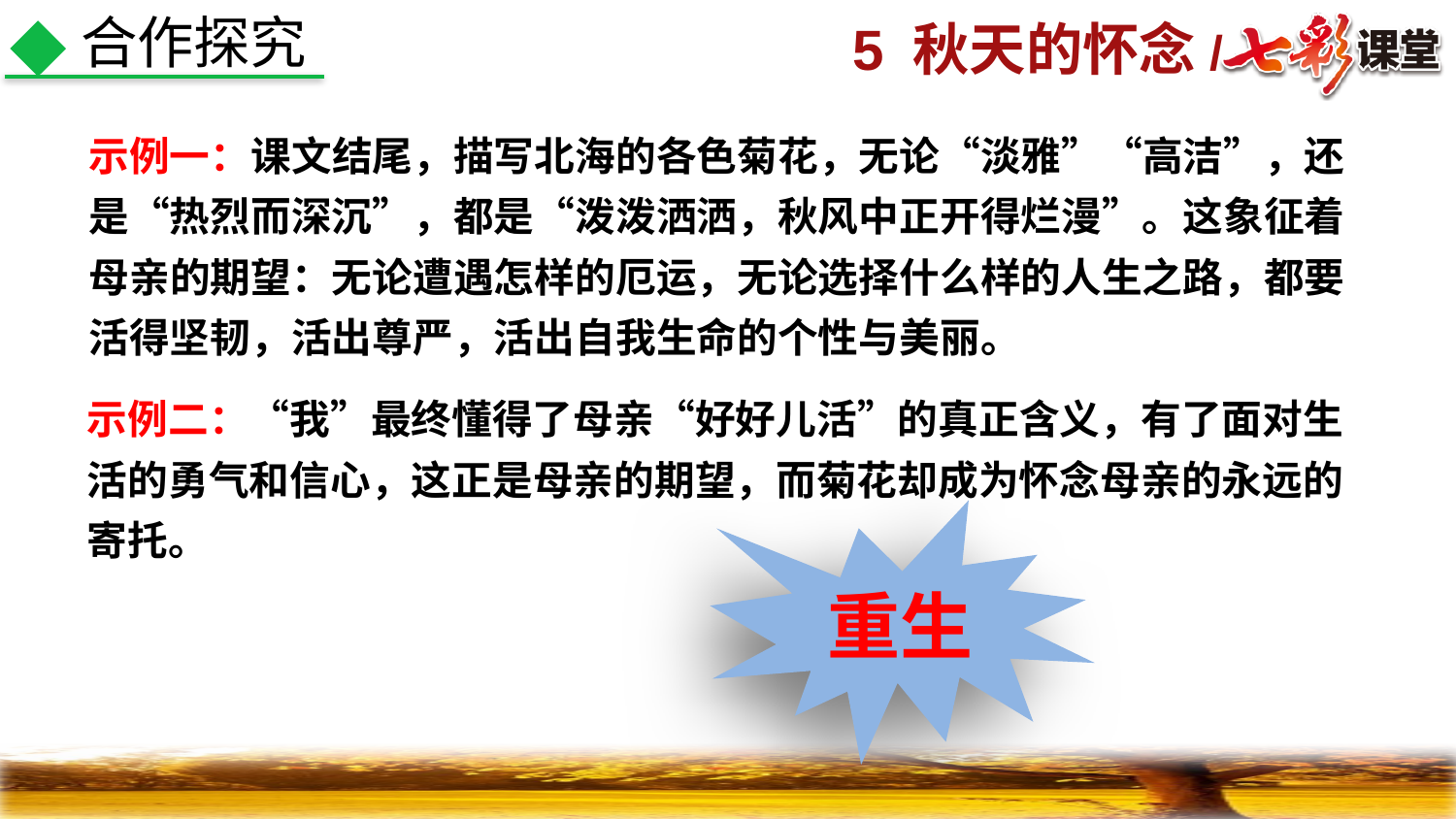

合作探究

示例一：课文结尾，描写北海的各色菊花，无论“淡雅”“高洁”，还是“热烈而深沉”，都是“泼泼洒洒，秋风中正开得烂漫”。这象征着母亲的期望：无论遭遇怎样的厄运，无论选择什么样的人生之路，都要活得坚韧，活出尊严，活出自我生命的个性与美丽。
示例二：“我”最终懂得了母亲“好好儿活”的真正含义，有了面对生活的勇气和信心，这正是母亲的期望，而菊花却成为怀念母亲的永远的寄托。
重生